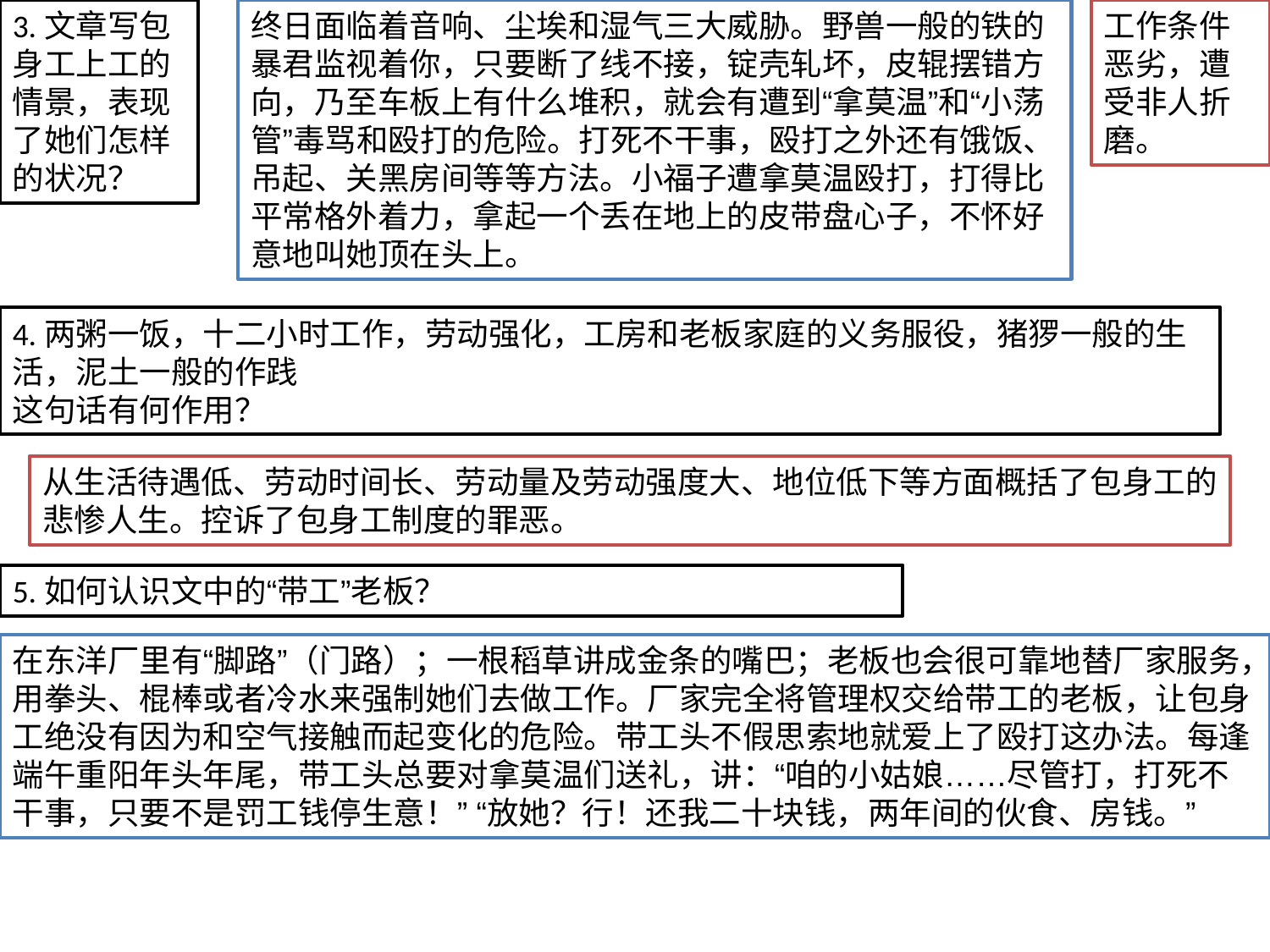

3.文章写包身工上工的情景，表现了她们怎样的状况？
终日面临着音响、尘埃和湿气三大威胁。野兽一般的铁的暴君监视着你，只要断了线不接，锭壳轧坏，皮辊摆错方向，乃至车板上有什么堆积，就会有遭到“拿莫温”和“小荡管”毒骂和殴打的危险。打死不干事，殴打之外还有饿饭、吊起、关黑房间等等方法。小福子遭拿莫温殴打，打得比平常格外着力，拿起一个丢在地上的皮带盘心子，不怀好意地叫她顶在头上。
工作条件恶劣，遭受非人折磨。
4.两粥一饭，十二小时工作，劳动强化，工房和老板家庭的义务服役，猪猡一般的生活，泥土一般的作践
这句话有何作用？
从生活待遇低、劳动时间长、劳动量及劳动强度大、地位低下等方面概括了包身工的悲惨人生。控诉了包身工制度的罪恶。
5.如何认识文中的“带工”老板？
在东洋厂里有“脚路”（门路）；一根稻草讲成金条的嘴巴；老板也会很可靠地替厂家服务，用拳头、棍棒或者冷水来强制她们去做工作。厂家完全将管理权交给带工的老板，让包身工绝没有因为和空气接触而起变化的危险。带工头不假思索地就爱上了殴打这办法。每逢端午重阳年头年尾，带工头总要对拿莫温们送礼，讲：“咱的小姑娘……尽管打，打死不干事，只要不是罚工钱停生意！” “放她？行！还我二十块钱，两年间的伙食、房钱。”